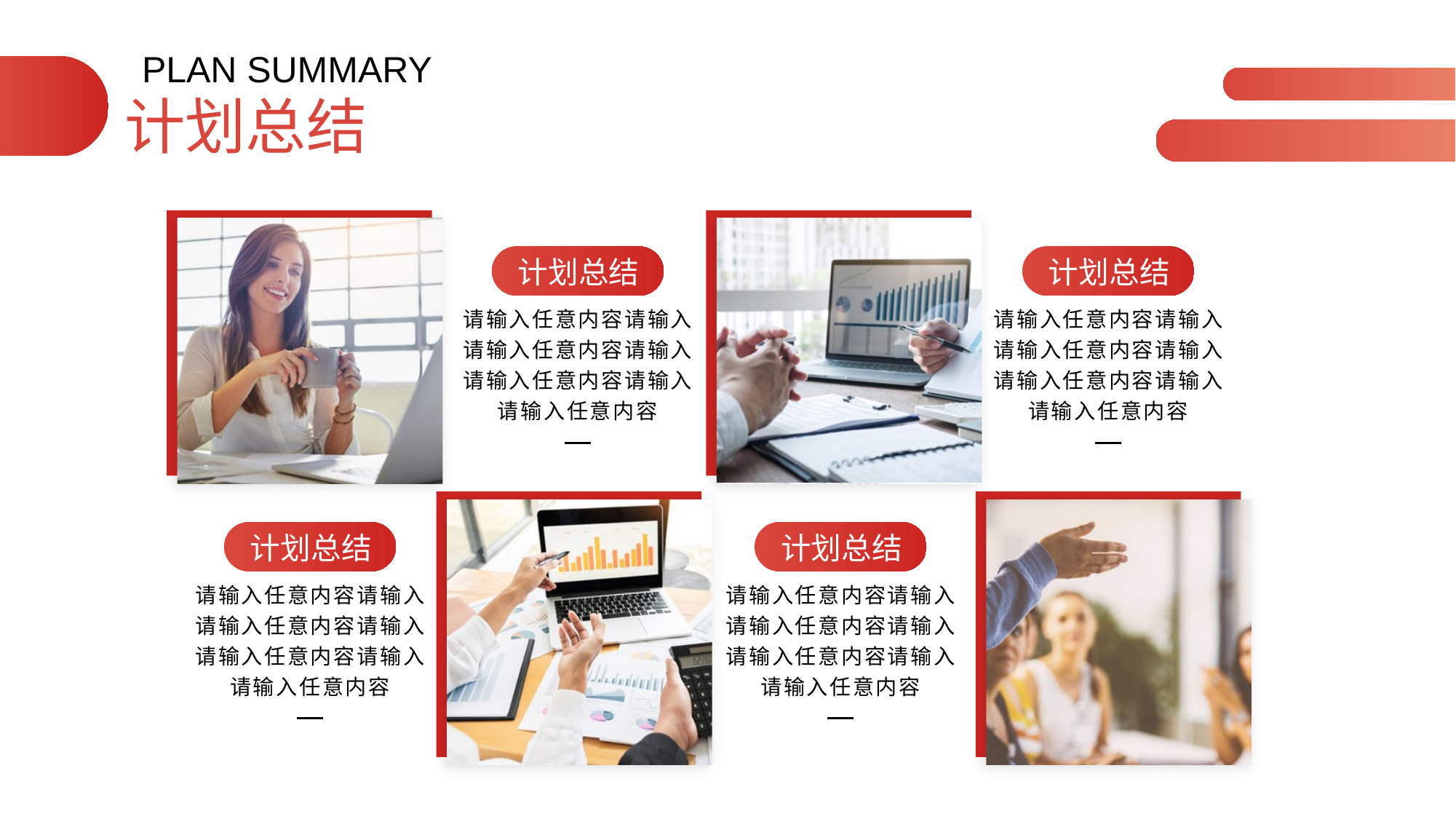

PLAN SUMMARY

计划总结

计划总结
请输入任意内容请输入
请输入任意内容请输入
请输入任意内容请输入
请输入任意内容

计划总结
请输入任意内容请输入
请输入任意内容请输入
请输入任意内容请输入
请输入任意内容

计划总结
请输入任意内容请输入
请输入任意内容请输入
请输入任意内容请输入
请输入任意内容

计划总结
请输入任意内容请输入
请输入任意内容请输入
请输入任意内容请输入
请输入任意内容